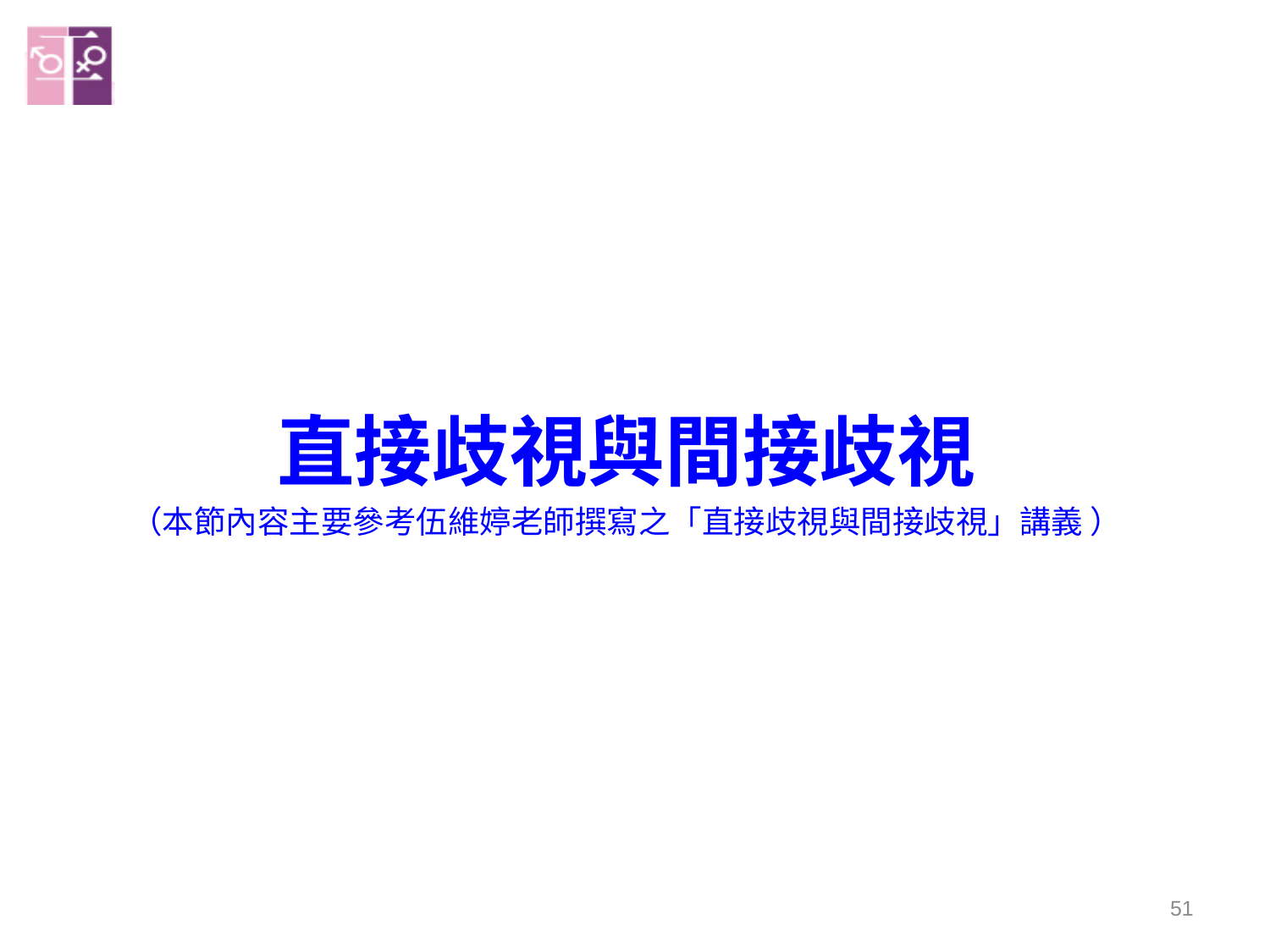

#
直接歧視與間接歧視
（本節內容主要參考伍維婷老師撰寫之「直接歧視與間接歧視」講義 ）
51